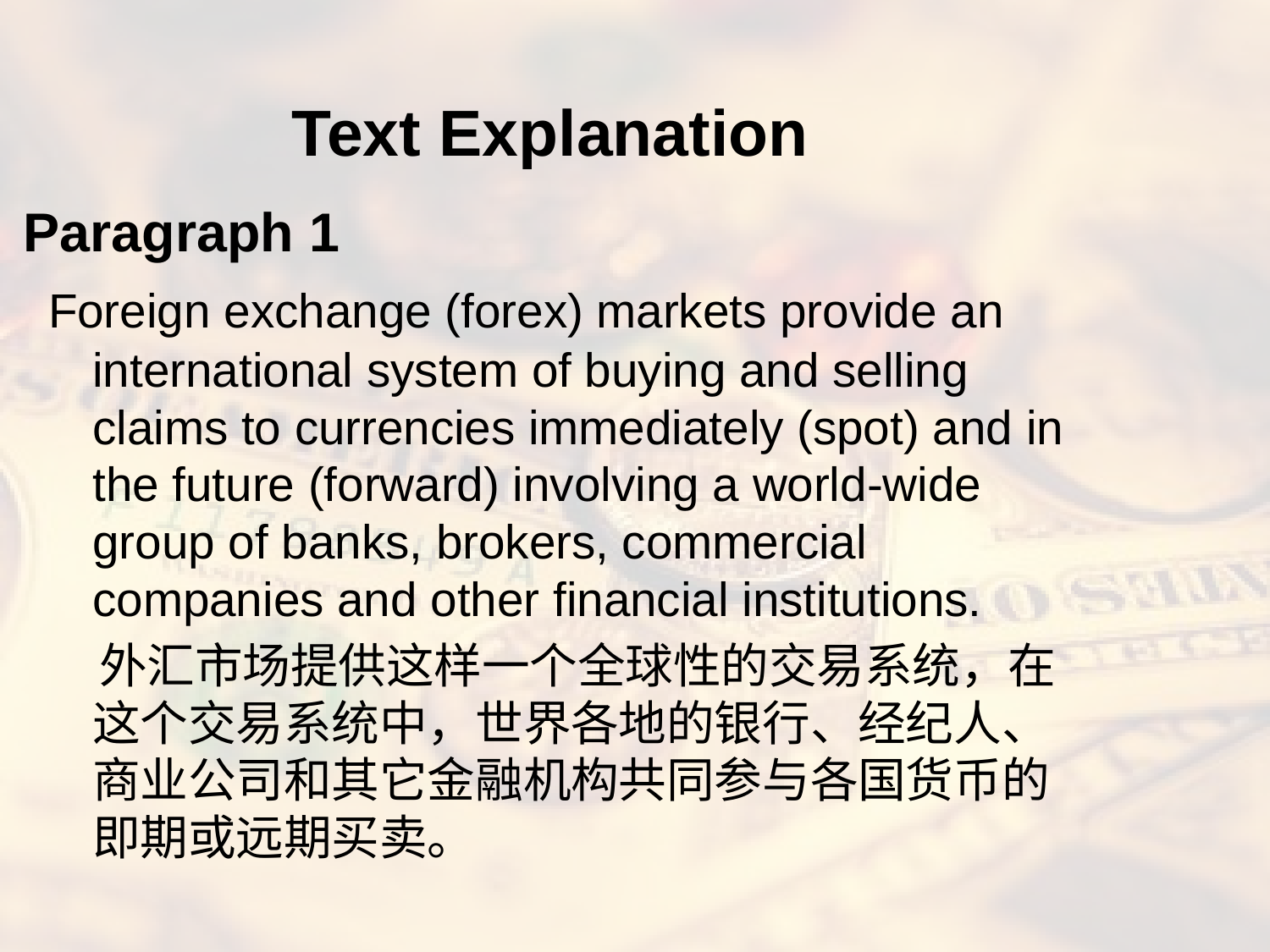

# Text Explanation
Paragraph 1
  Foreign exchange (forex) markets provide an international system of buying and selling claims to currencies immediately (spot) and in the future (forward) involving a world-wide group of banks, brokers, commercial companies and other financial institutions.
      外汇市场提供这样一个全球性的交易系统，在这个交易系统中，世界各地的银行、经纪人、商业公司和其它金融机构共同参与各国货币的即期或远期买卖。